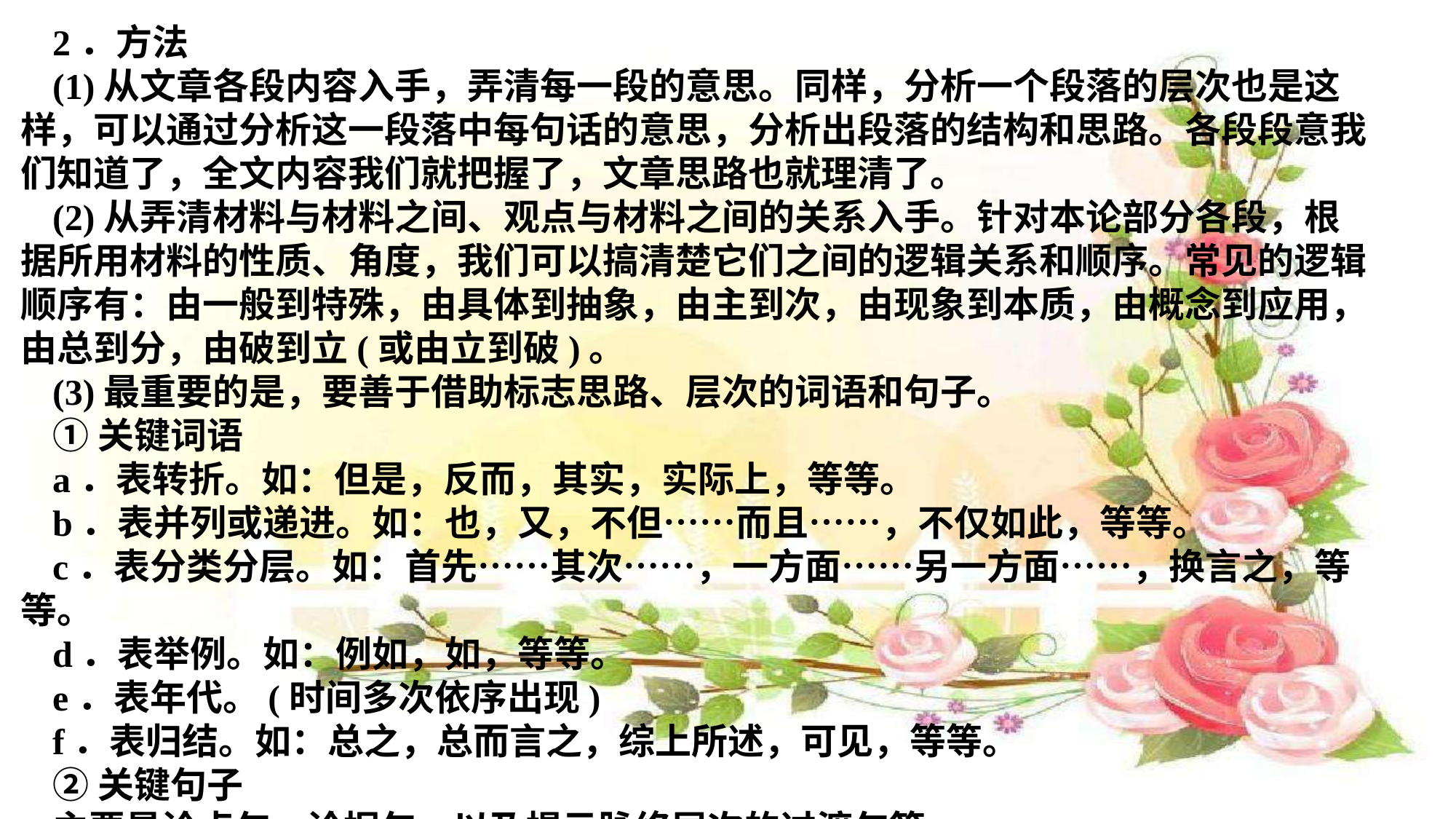

2．方法
(1)从文章各段内容入手，弄清每一段的意思。同样，分析一个段落的层次也是这样，可以通过分析这一段落中每句话的意思，分析出段落的结构和思路。各段段意我们知道了，全文内容我们就把握了，文章思路也就理清了。
(2)从弄清材料与材料之间、观点与材料之间的关系入手。针对本论部分各段，根据所用材料的性质、角度，我们可以搞清楚它们之间的逻辑关系和顺序。常见的逻辑顺序有：由一般到特殊，由具体到抽象，由主到次，由现象到本质，由概念到应用，由总到分，由破到立(或由立到破)。
(3)最重要的是，要善于借助标志思路、层次的词语和句子。
①关键词语
a．表转折。如：但是，反而，其实，实际上，等等。
b．表并列或递进。如：也，又，不但……而且……，不仅如此，等等。
c．表分类分层。如：首先……其次……，一方面……另一方面……，换言之，等等。
d．表举例。如：例如，如，等等。
e．表年代。(时间多次依序出现)
f．表归结。如：总之，总而言之，综上所述，可见，等等。
②关键句子
主要是论点句、论据句，以及揭示脉络层次的过渡句等。